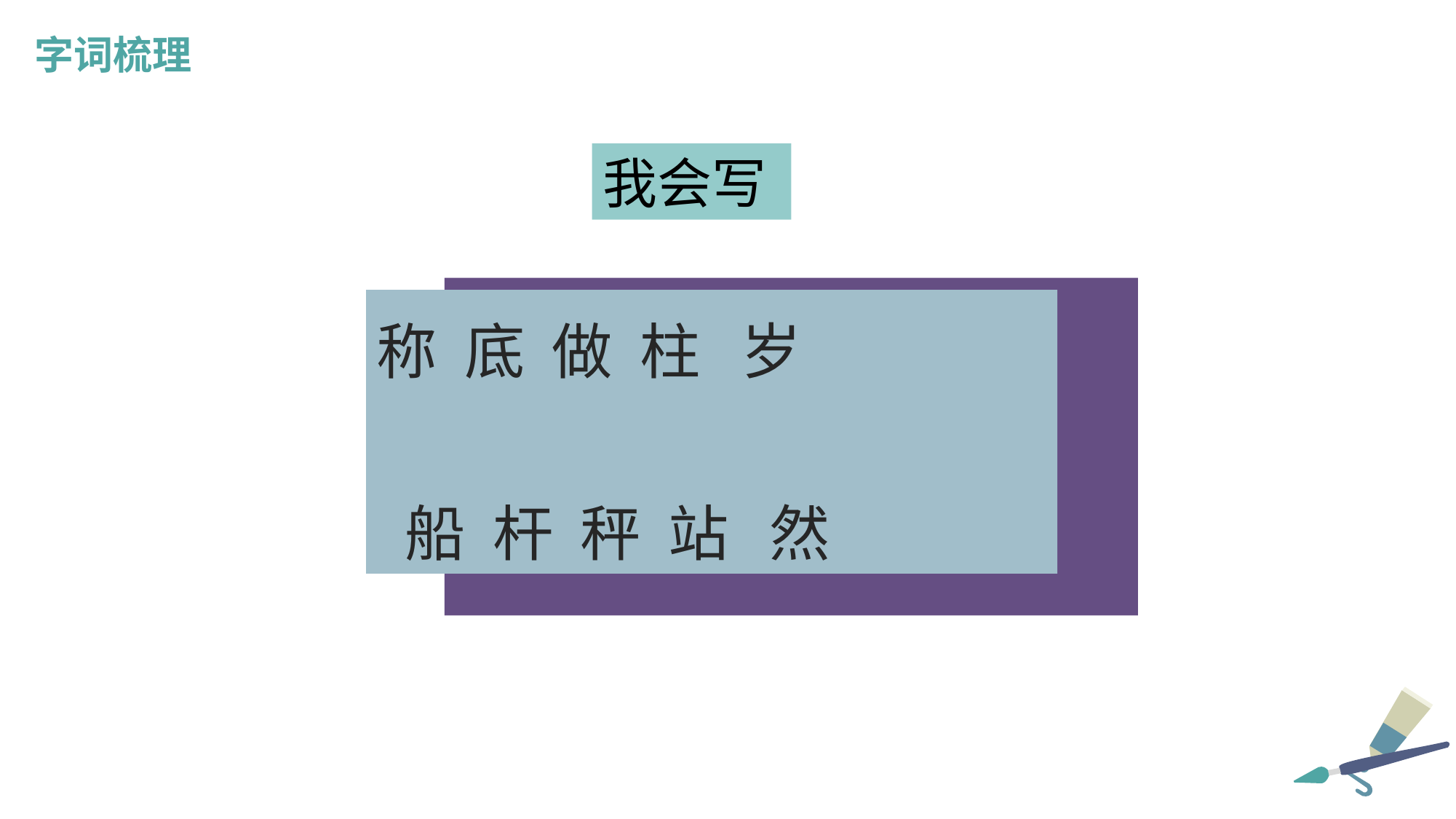

字词梳理
我会写

称  底  做  柱   岁

 船  杆  秤  站   然